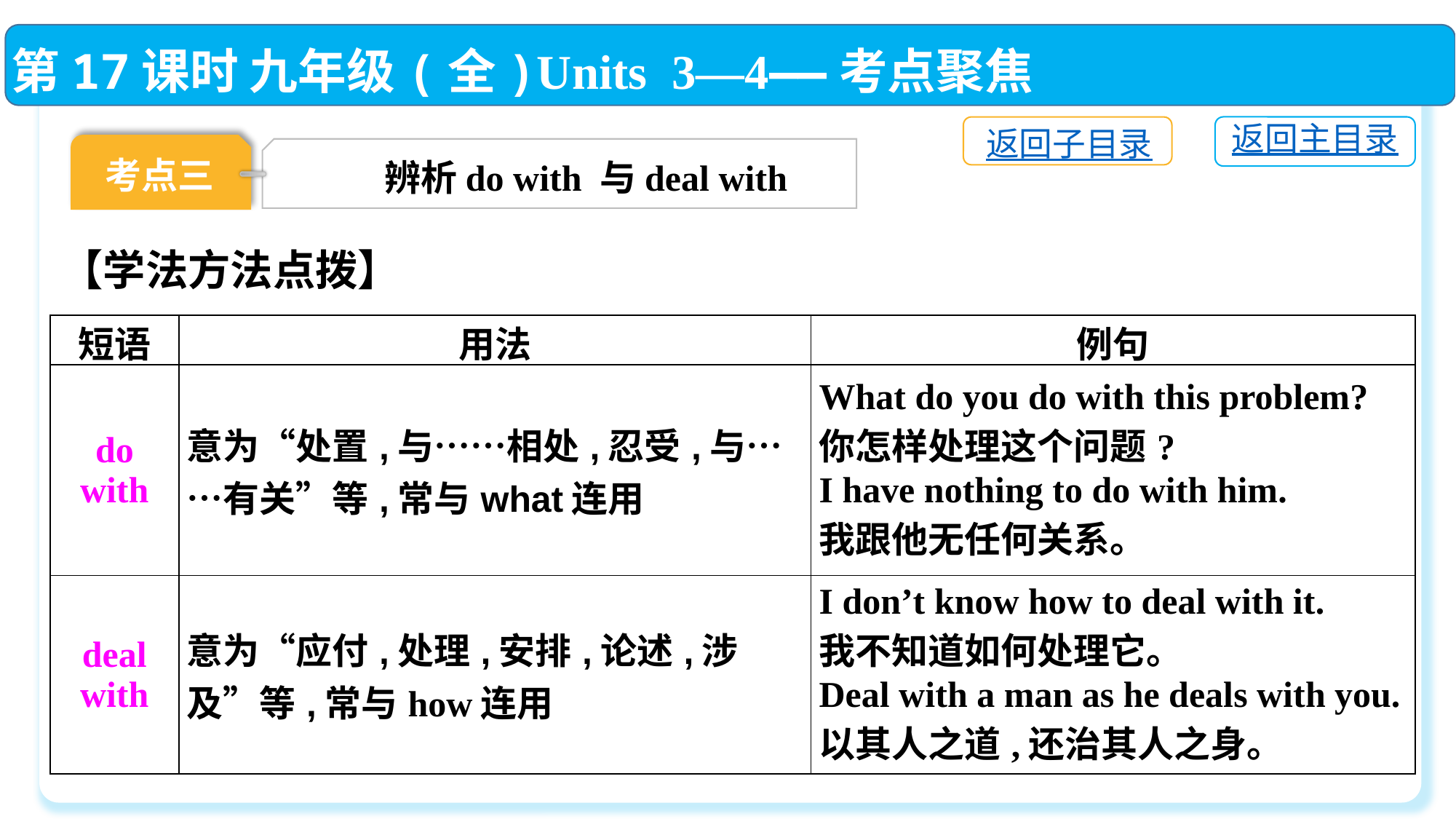

第17课时 九年级(全)Units  3—4——考点聚焦

返回主目录

返回子目录
考点三
辨析do with 与deal with

【学法方法点拨】

| 短语 | 用法 | 例句 |
| --- | --- | --- |
| do with | 意为“处置,与……相处,忍受,与……有关”等,常与what连用 | What do you do with this problem? 你怎样处理这个问题? I have nothing to do with him. 我跟他无任何关系。 |
| deal with | 意为“应付,处理,安排,论述,涉及”等,常与how连用 | I don’t know how to deal with it. 我不知道如何处理它。 Deal with a man as he deals with you. 以其人之道,还治其人之身。 |